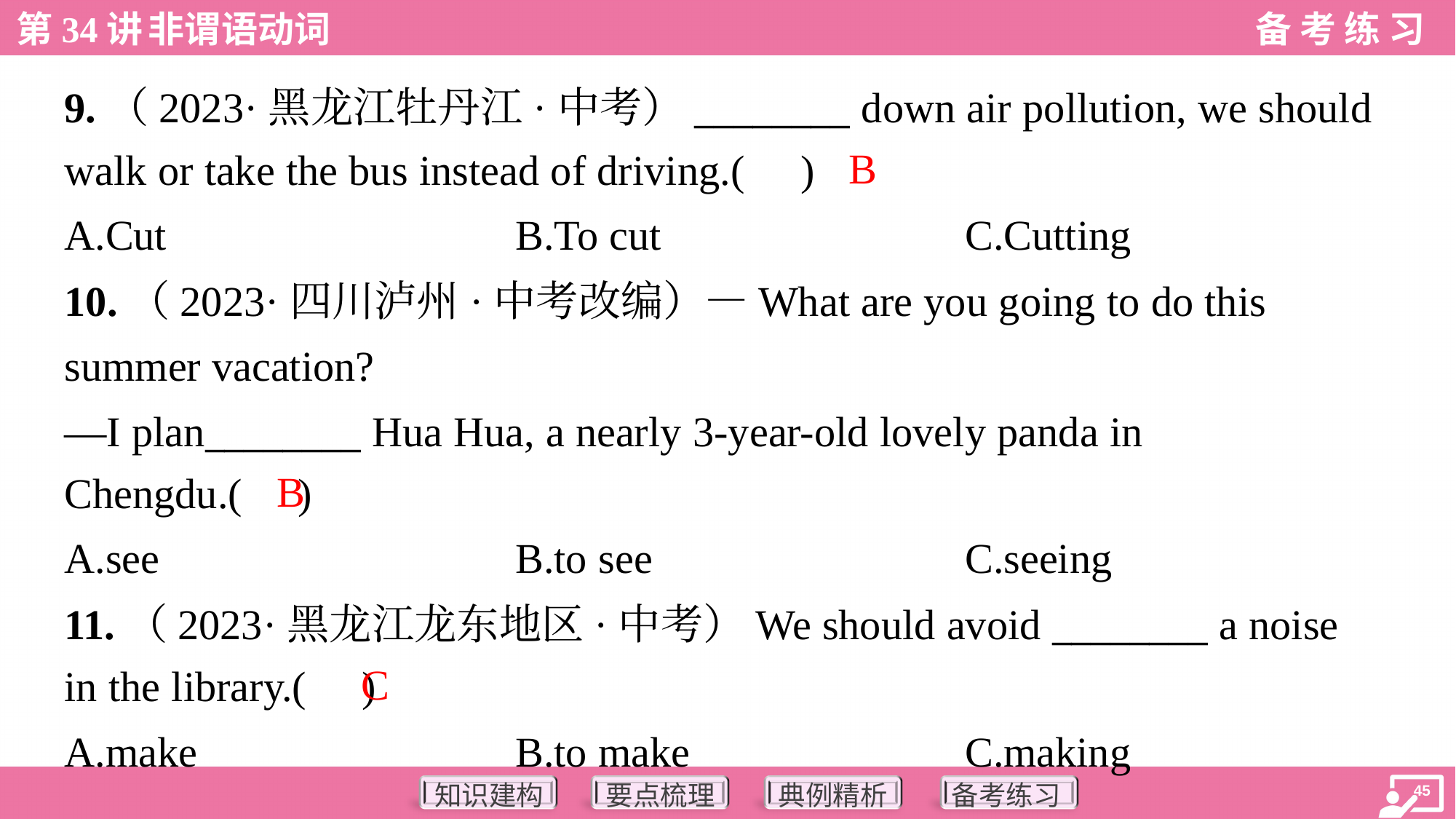

9.（2023·黑龙江牡丹江·中考）________ down air pollution, we should
walk or take the bus instead of driving.(     )
B
A.Cut	B.To cut	C.Cutting
10.（2023·四川泸州·中考改编）—What are you going to do this
summer vacation?
—I plan________ Hua Hua, a nearly 3-year-old lovely panda in
Chengdu.(     )
B
A.see	B.to see	C.seeing
11.（2023·黑龙江龙东地区·中考）We should avoid ________ a noise
in the library.(     )
C
A.make	B.to make	C.making